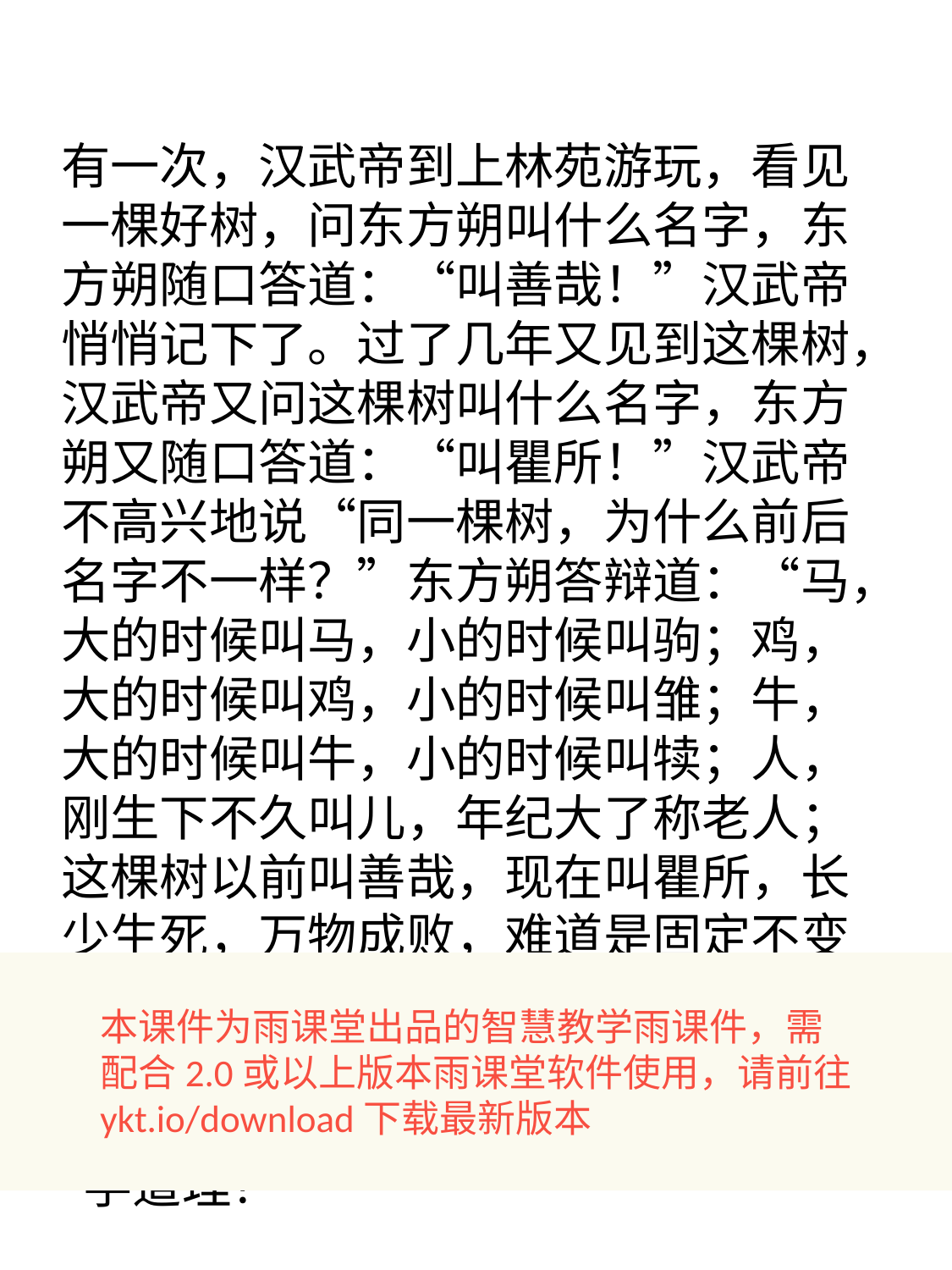

有一次，汉武帝到上林苑游玩，看见一棵好树，问东方朔叫什么名字，东方朔随口答道：“叫善哉！”汉武帝悄悄记下了。过了几年又见到这棵树，汉武帝又问这棵树叫什么名字，东方朔又随口答道：“叫瞿所！”汉武帝不高兴地说“同一棵树，为什么前后名字不一样？”东方朔答辩道：“马，大的时候叫马，小的时候叫驹；鸡，大的时候叫鸡，小的时候叫雏；牛，大的时候叫牛，小的时候叫犊；人，刚生下不久叫儿，年纪大了称老人；这棵树以前叫善哉，现在叫瞿所，长少生死，万物成败，难道是固定不变的吗？”
本课件为雨课堂出品的智慧教学雨课件，需
配合2.0或以上版本雨课堂软件使用，请前往
ykt.io/download下载最新版本
思考题：东方朔的论辩说明了什么哲学道理？